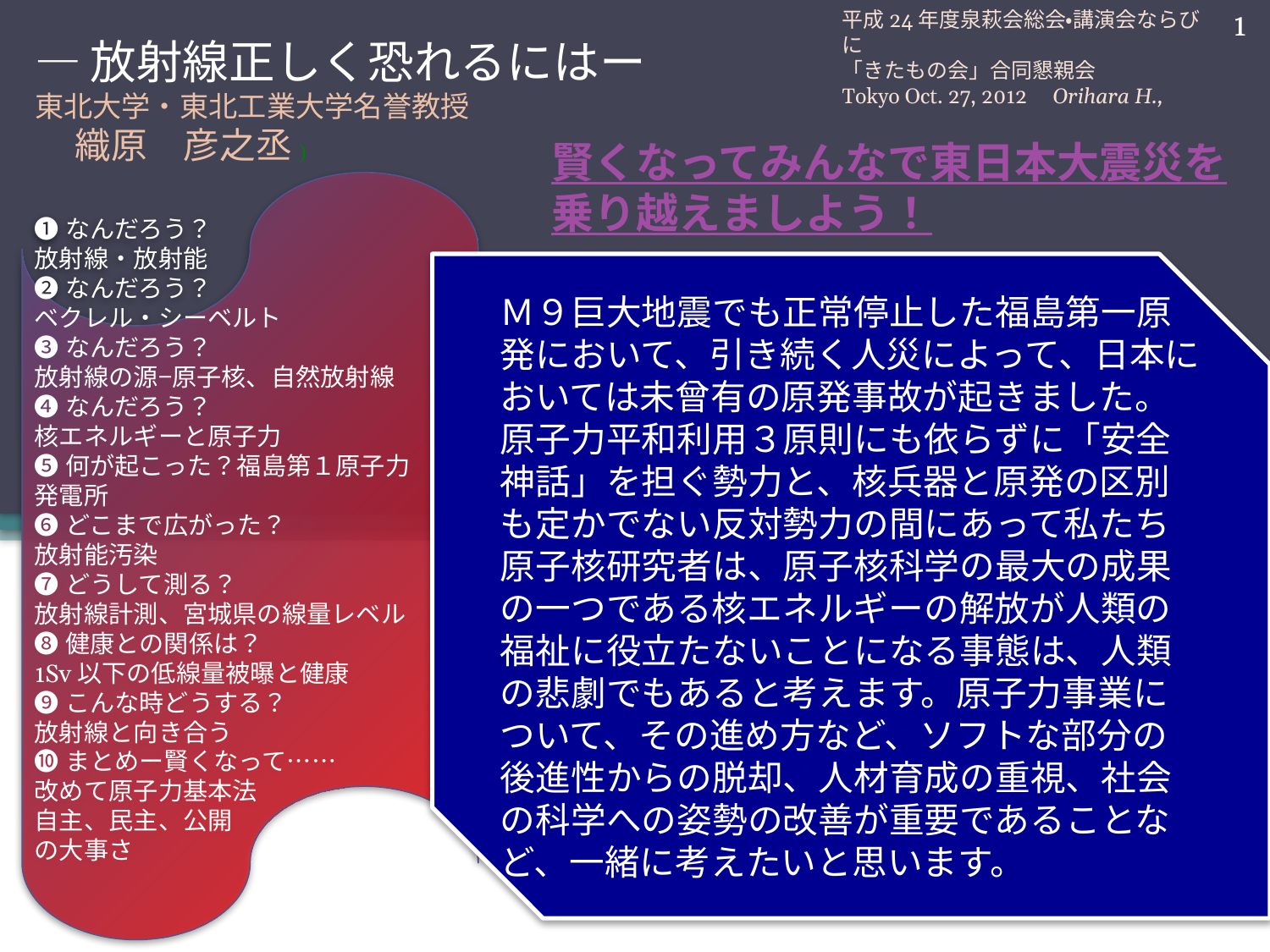

平成24年度泉萩会総会•講演会ならびに
「きたもの会」合同懇親会
Tokyo Oct. 27, 2012     Orihara H.,
1
# —放射線正しく恐れるにはー 東北大学・東北工業大学名誉教授 織原　彦之丞)
賢くなってみんなで東日本大震災を
乗り越えましよう！

❶なんだろう？
放射線・放射能
❷なんだろう？
ベクレル・シーベルト
❸なんだろう？
放射線の源−原子核、自然放射線
❹なんだろう？
核エネルギーと原子力
❺何が起こった？福島第１原子力
発電所
❻どこまで広がった？
放射能汚染
❼どうして測る？
放射線計測、宮城県の線量レベル
❽健康との関係は？
1Sv以下の低線量被曝と健康
❾こんな時どうする？
放射線と向き合う
❿まとめー賢くなって……
改めて原子力基本法
自主、民主、公開
の大事さ

Ｍ９巨大地震でも正常停止した福島第一原発において、引き続く人災によって、日本においては未曾有の原発事故が起きました。原子力平和利用３原則にも依らずに「安全神話」を担ぐ勢力と、核兵器と原発の区別も定かでない反対勢力の間にあって私たち原子核研究者は、原子核科学の最大の成果の一つである核エネルギーの解放が人類の福祉に役立たないことになる事態は、人類の悲劇でもあると考えます。原子力事業について、その進め方など、ソフトな部分の後進性からの脱却、人材育成の重視、社会の科学への姿勢の改善が重要であることなど、一緒に考えたいと思います。
oriharah@y5.dion.ne.jp